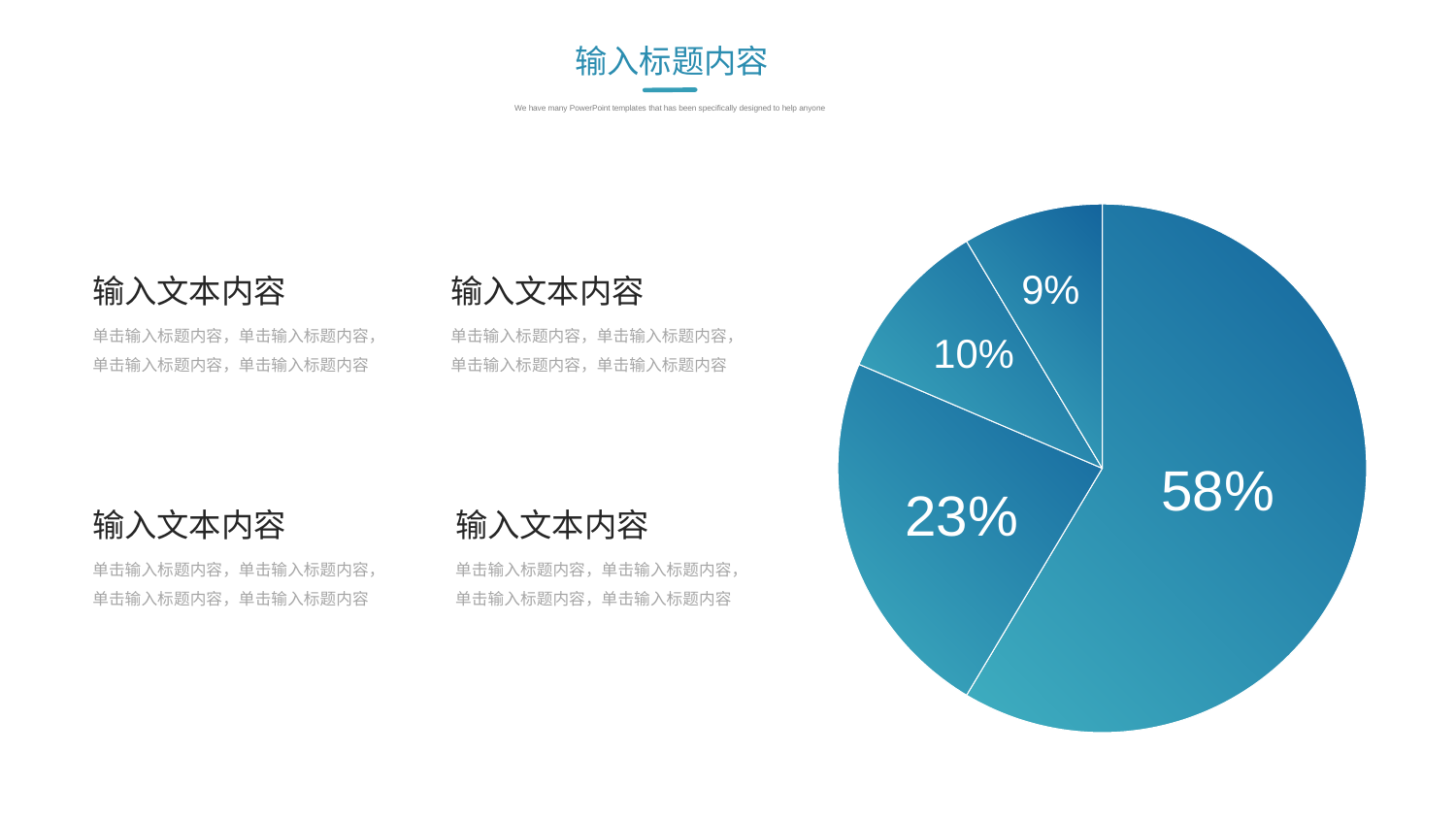

输入标题内容
We have many PowerPoint templates that has been specifically designed to help anyone

### Chart

| Category | 销售额 |
|---|---|
| 第一季度 | 8.2 |
| 第二季度 | 3.2 |
| 第三季度 | 1.4 |
| 第四季度 | 1.2 |
9%
10%
58%
23%
9%
输入文本内容
输入文本内容
单击输入标题内容，单击输入标题内容，单击输入标题内容，单击输入标题内容
单击输入标题内容，单击输入标题内容，单击输入标题内容，单击输入标题内容
10%
58%
输入文本内容
输入文本内容
23%
单击输入标题内容，单击输入标题内容，单击输入标题内容，单击输入标题内容
单击输入标题内容，单击输入标题内容，单击输入标题内容，单击输入标题内容